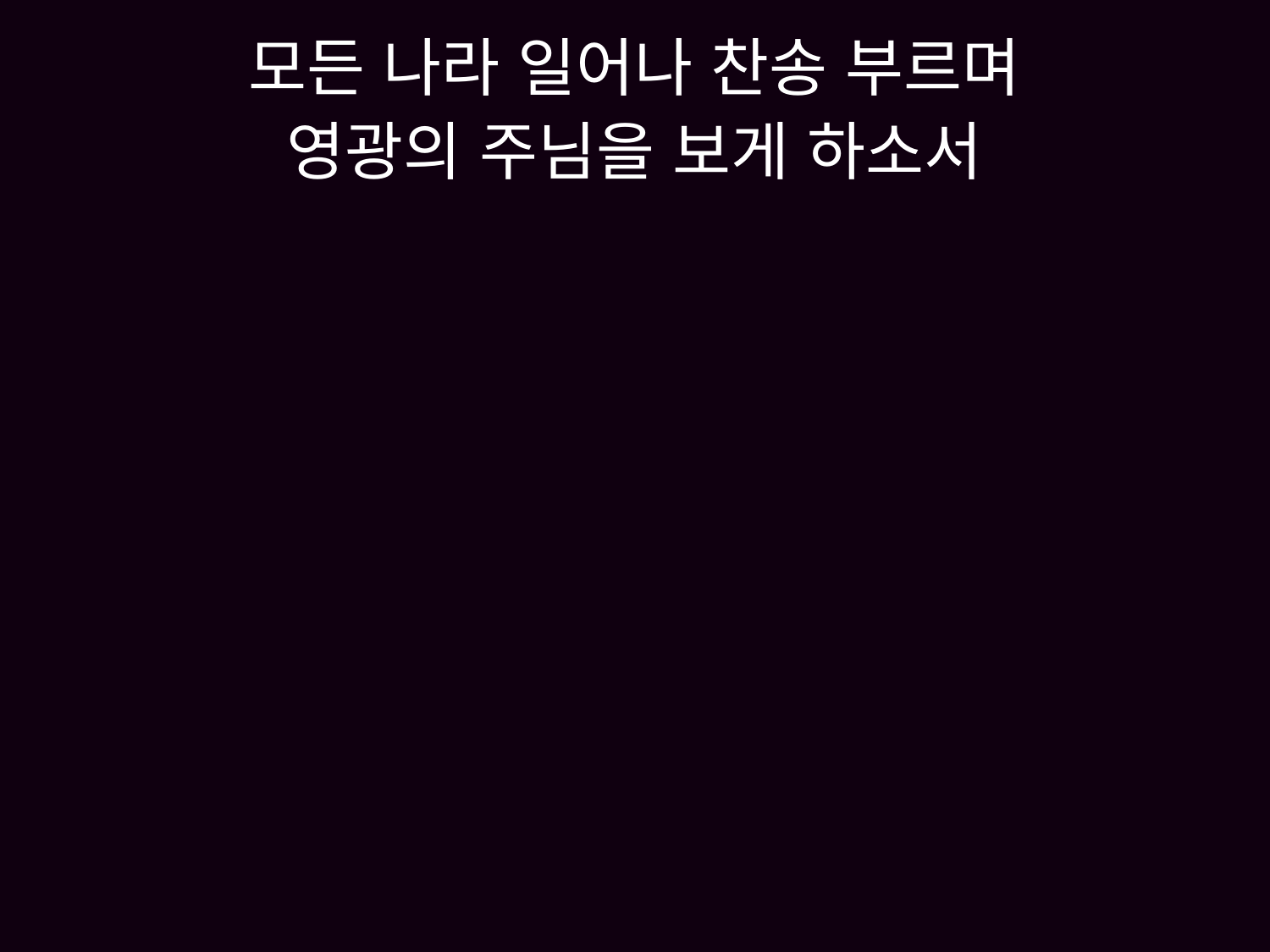

# 모든 나라 일어나 찬송 부르며 영광의 주님을 보게 하소서